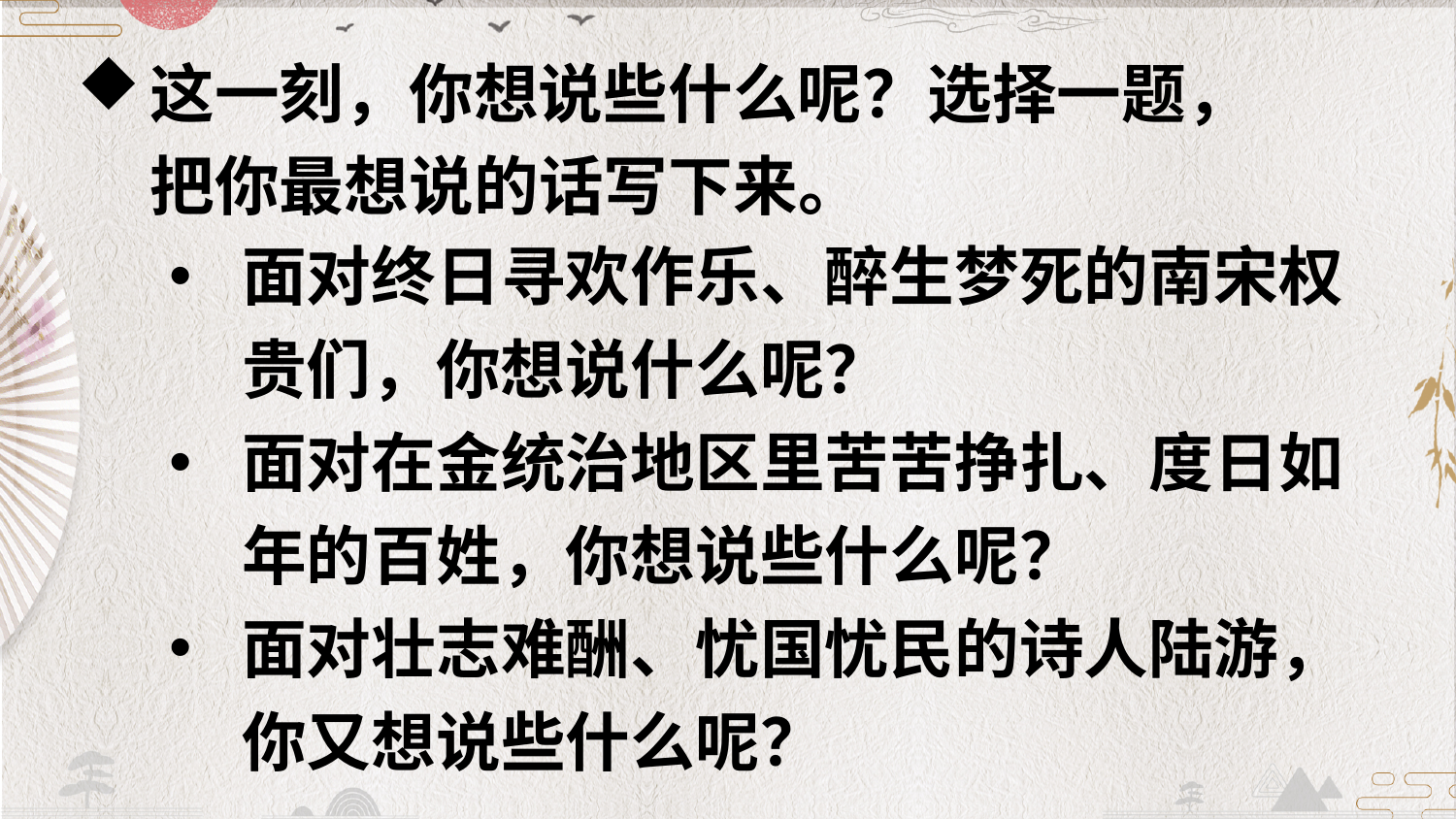

这一刻，你想说些什么呢？选择一题，把你最想说的话写下来。
面对终日寻欢作乐、醉生梦死的南宋权贵们，你想说什么呢？
面对在金统治地区里苦苦挣扎、度日如年的百姓，你想说些什么呢？
面对壮志难酬、忧国忧民的诗人陆游，你又想说些什么呢？